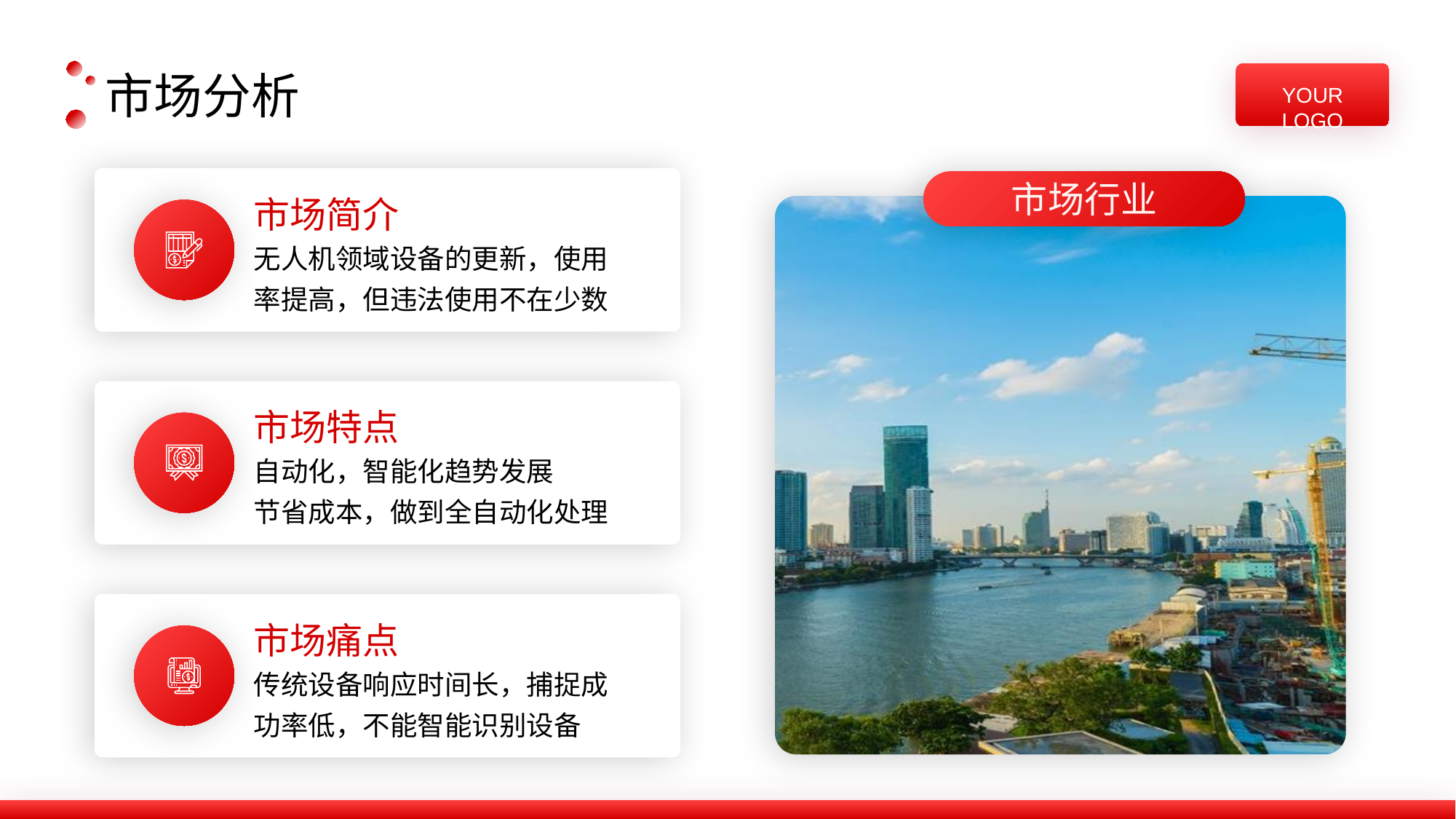

市场分析

市场行业

市场简介

无人机领域设备的更新，使用率提高，但违法使用不在少数

市场特点

自动化，智能化趋势发展
节省成本，做到全自动化处理

市场痛点

传统设备响应时间长，捕捉成功率低，不能智能识别设备